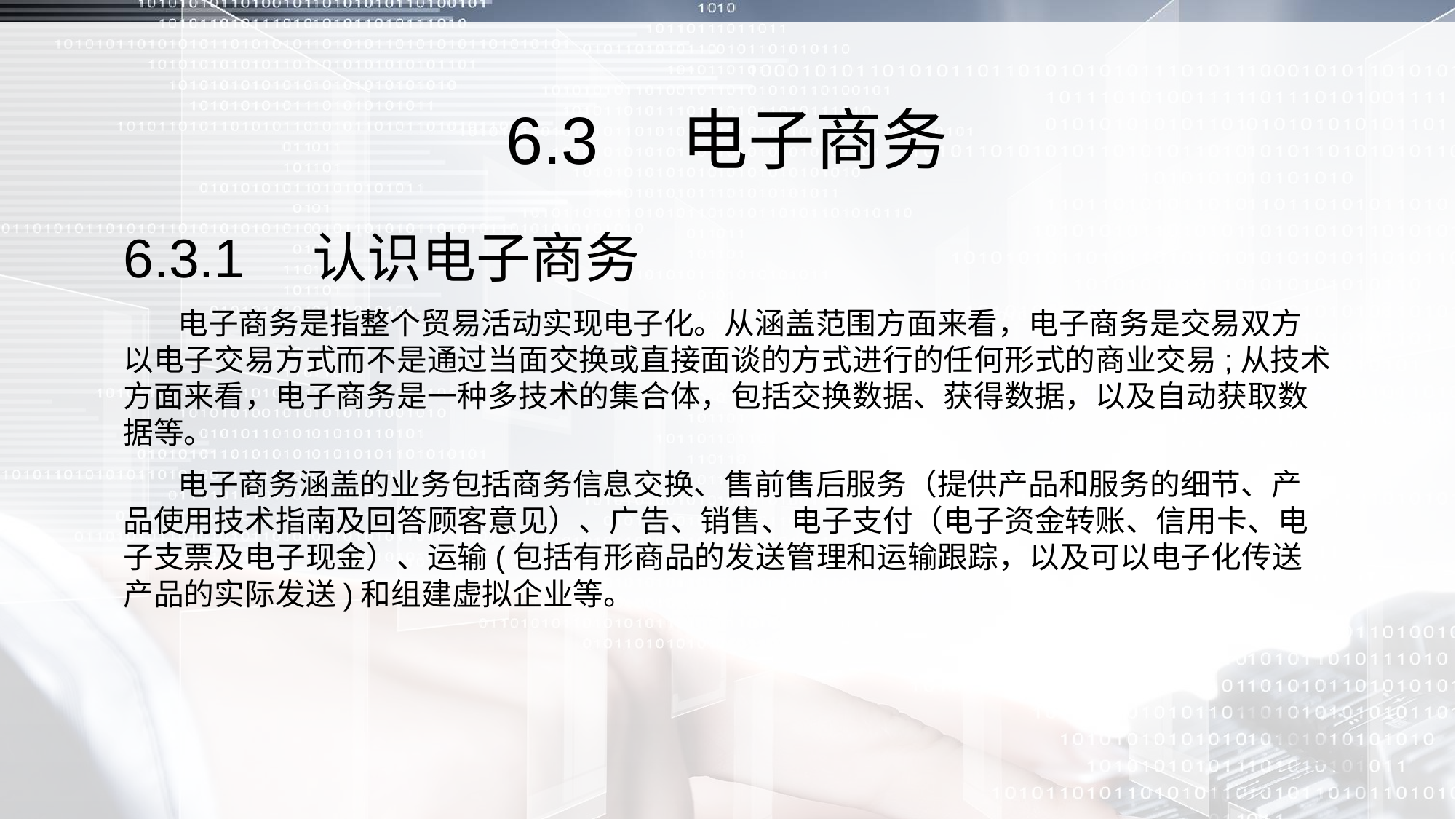

# 6.3　电子商务
6.3.1　认识电子商务
       电子商务是指整个贸易活动实现电子化。从涵盖范围方面来看，电子商务是交易双方以电子交易方式而不是通过当面交换或直接面谈的方式进行的任何形式的商业交易;从技术方面来看，电子商务是一种多技术的集合体，包括交换数据、获得数据，以及自动获取数据等。
       电子商务涵盖的业务包括商务信息交换、售前售后服务（提供产品和服务的细节、产品使用技术指南及回答顾客意见）、广告、销售、电子支付（电子资金转账、信用卡、电子支票及电子现金）、运输(包括有形商品的发送管理和运输跟踪，以及可以电子化传送产品的实际发送)和组建虚拟企业等。